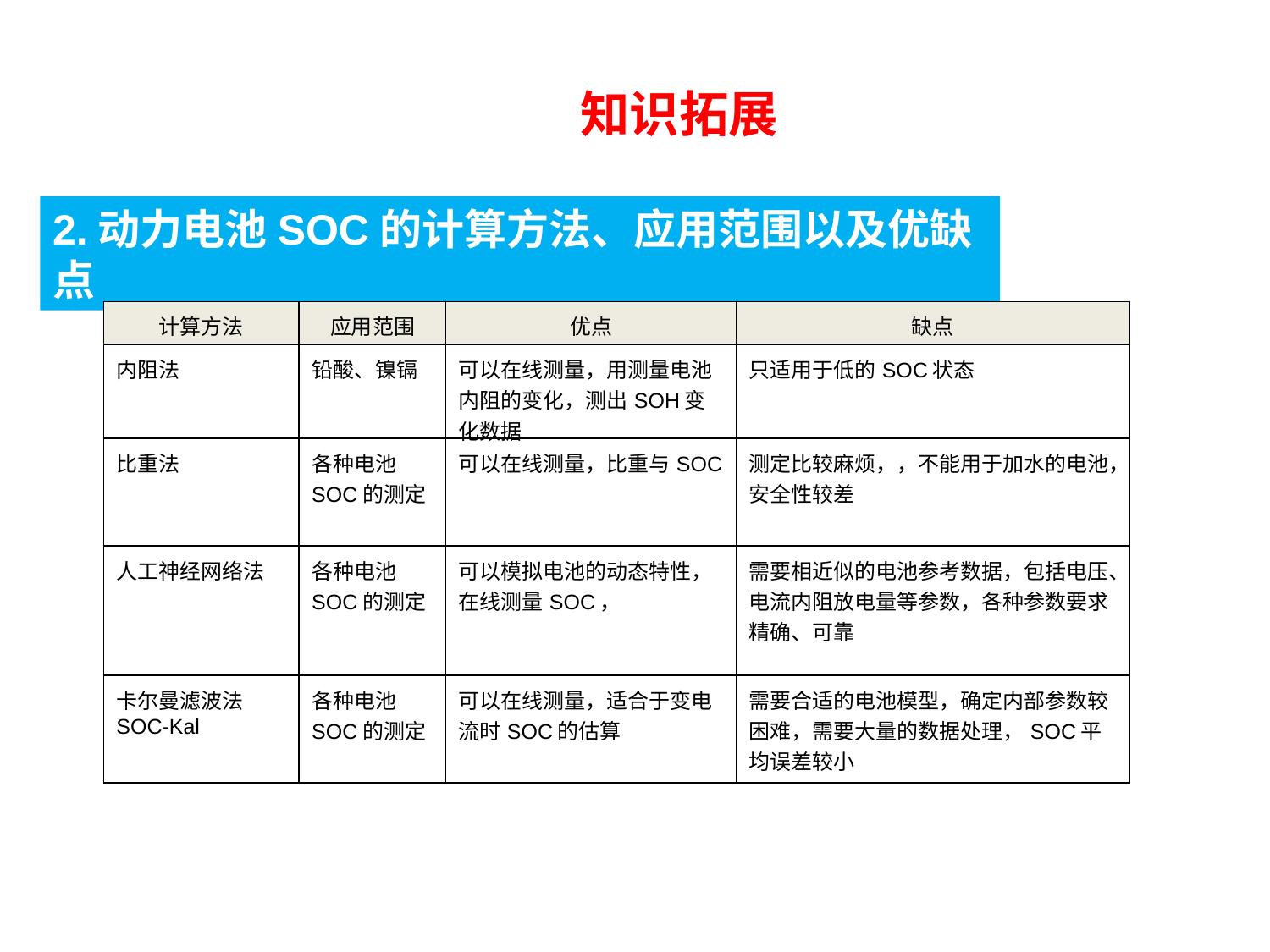

知识拓展
2.动力电池SOC的计算方法、应用范围以及优缺点
| 计算方法 | 应用范围 | 优点 | 缺点 |
| --- | --- | --- | --- |
| 内阻法 | 铅酸、镍镉 | 可以在线测量，用测量电池内阻的变化，测出SOH变化数据 | 只适用于低的SOC状态 |
| 比重法 | 各种电池SOC的测定 | 可以在线测量，比重与SOC | 测定比较麻烦，，不能用于加水的电池，安全性较差 |
| 人工神经网络法 | 各种电池SOC的测定 | 可以模拟电池的动态特性，在线测量SOC， | 需要相近似的电池参考数据，包括电压、电流内阻放电量等参数，各种参数要求精确、可靠 |
| 卡尔曼滤波法SOC-Kal | 各种电池SOC的测定 | 可以在线测量，适合于变电流时SOC的估算 | 需要合适的电池模型，确定内部参数较困难，需要大量的数据处理，SOC平均误差较小 |